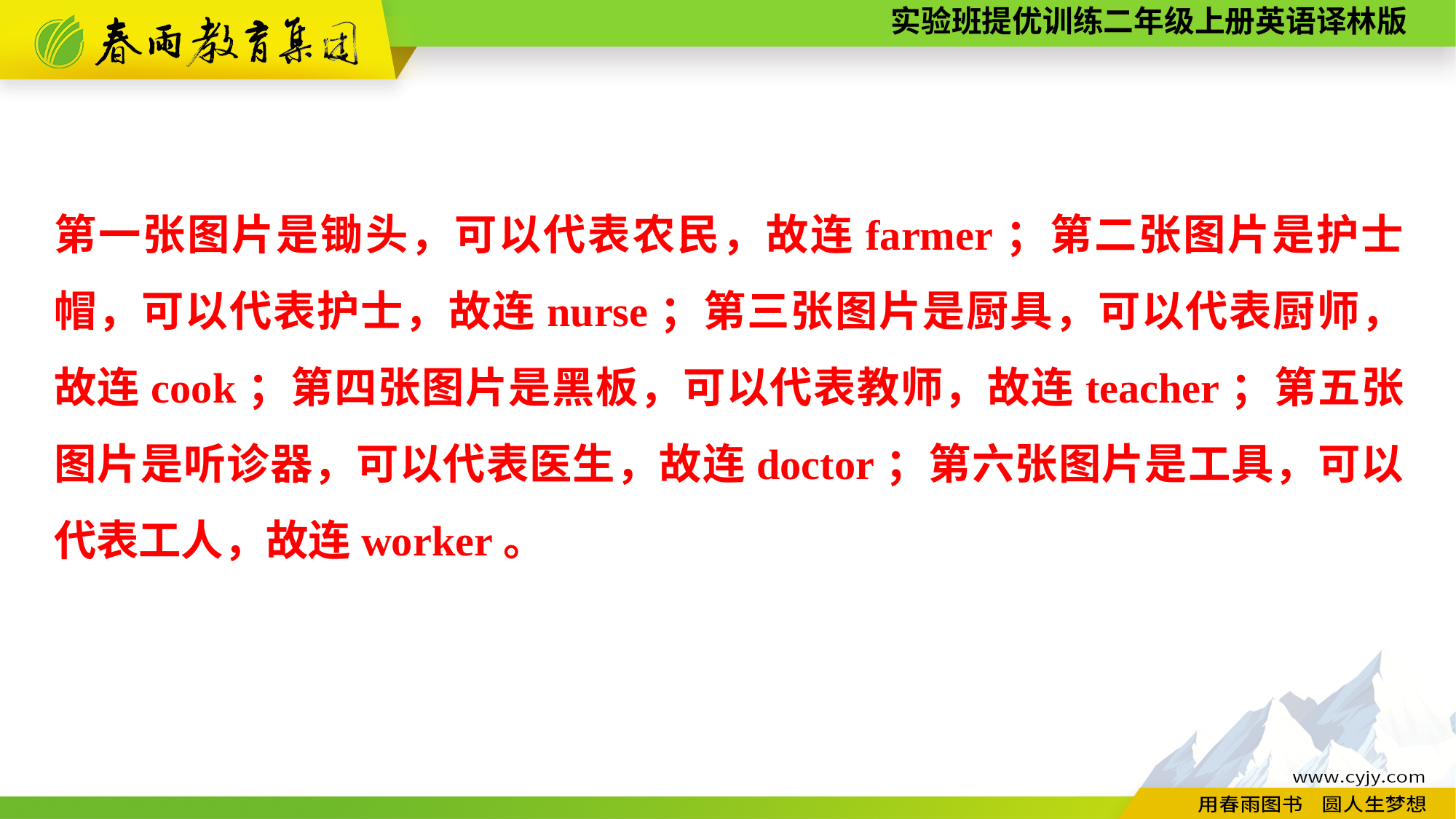

第一张图片是锄头，可以代表农民，故连farmer；第二张图片是护士帽，可以代表护士，故连nurse；第三张图片是厨具，可以代表厨师，故连cook；第四张图片是黑板，可以代表教师，故连teacher；第五张图片是听诊器，可以代表医生，故连doctor；第六张图片是工具，可以代表工人，故连worker。